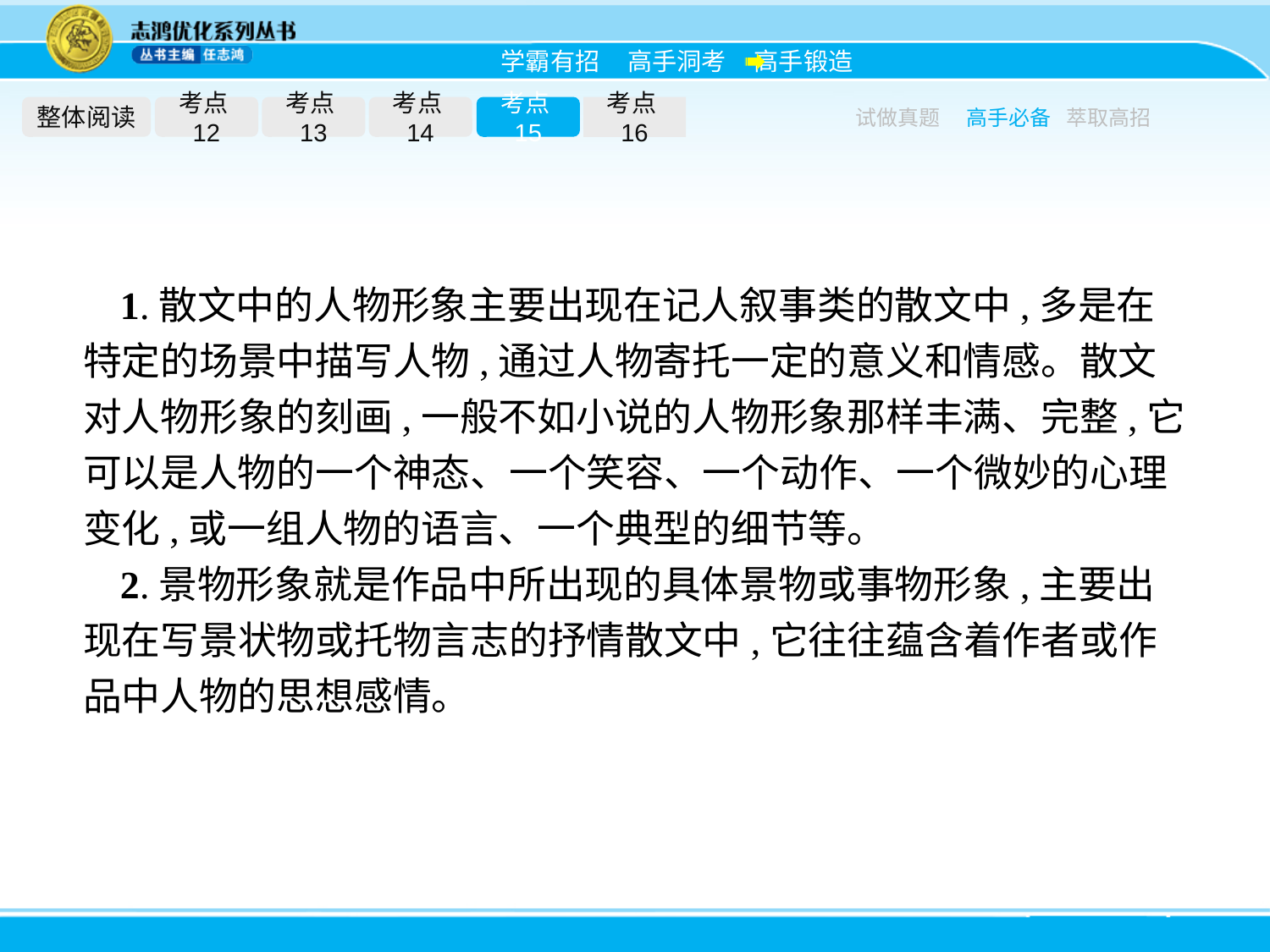

整体阅读
考点12
考点13
考点14
考点15
考点16
试做真题
高手必备
萃取高招
1.散文中的人物形象主要出现在记人叙事类的散文中,多是在特定的场景中描写人物,通过人物寄托一定的意义和情感。散文对人物形象的刻画,一般不如小说的人物形象那样丰满、完整,它可以是人物的一个神态、一个笑容、一个动作、一个微妙的心理变化,或一组人物的语言、一个典型的细节等。
2.景物形象就是作品中所出现的具体景物或事物形象,主要出现在写景状物或托物言志的抒情散文中,它往往蕴含着作者或作品中人物的思想感情。